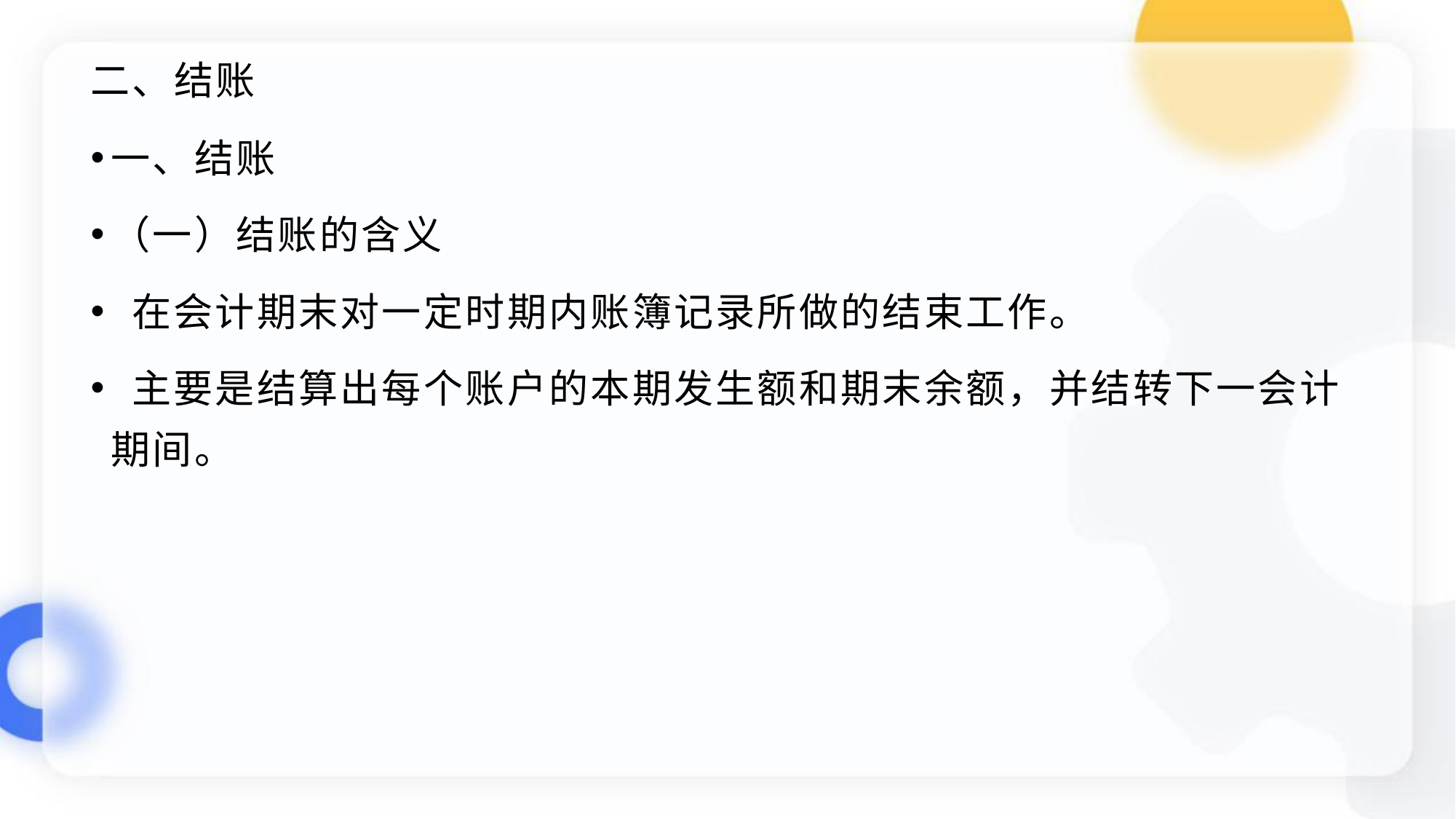

# 二、结账
一、结账
（一）结账的含义
 在会计期末对一定时期内账簿记录所做的结束工作。
 主要是结算出每个账户的本期发生额和期末余额，并结转下一会计期间。